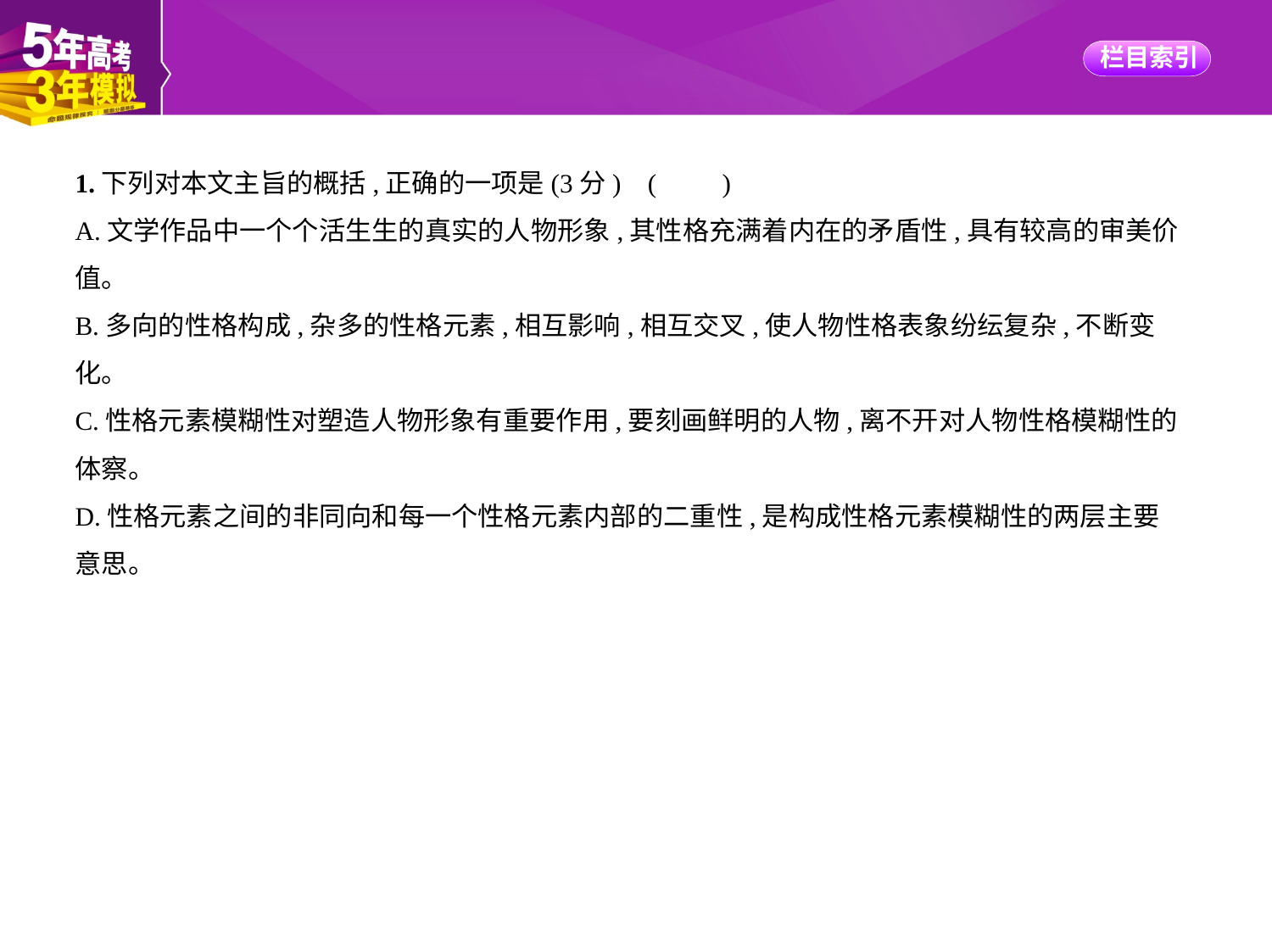

1.下列对本文主旨的概括,正确的一项是(3分) (　　)
A.文学作品中一个个活生生的真实的人物形象,其性格充满着内在的矛盾性,具有较高的审美价
值。
B.多向的性格构成,杂多的性格元素,相互影响,相互交叉,使人物性格表象纷纭复杂,不断变化。
C.性格元素模糊性对塑造人物形象有重要作用,要刻画鲜明的人物,离不开对人物性格模糊性的
体察。
D.性格元素之间的非同向和每一个性格元素内部的二重性,是构成性格元素模糊性的两层主要
意思。